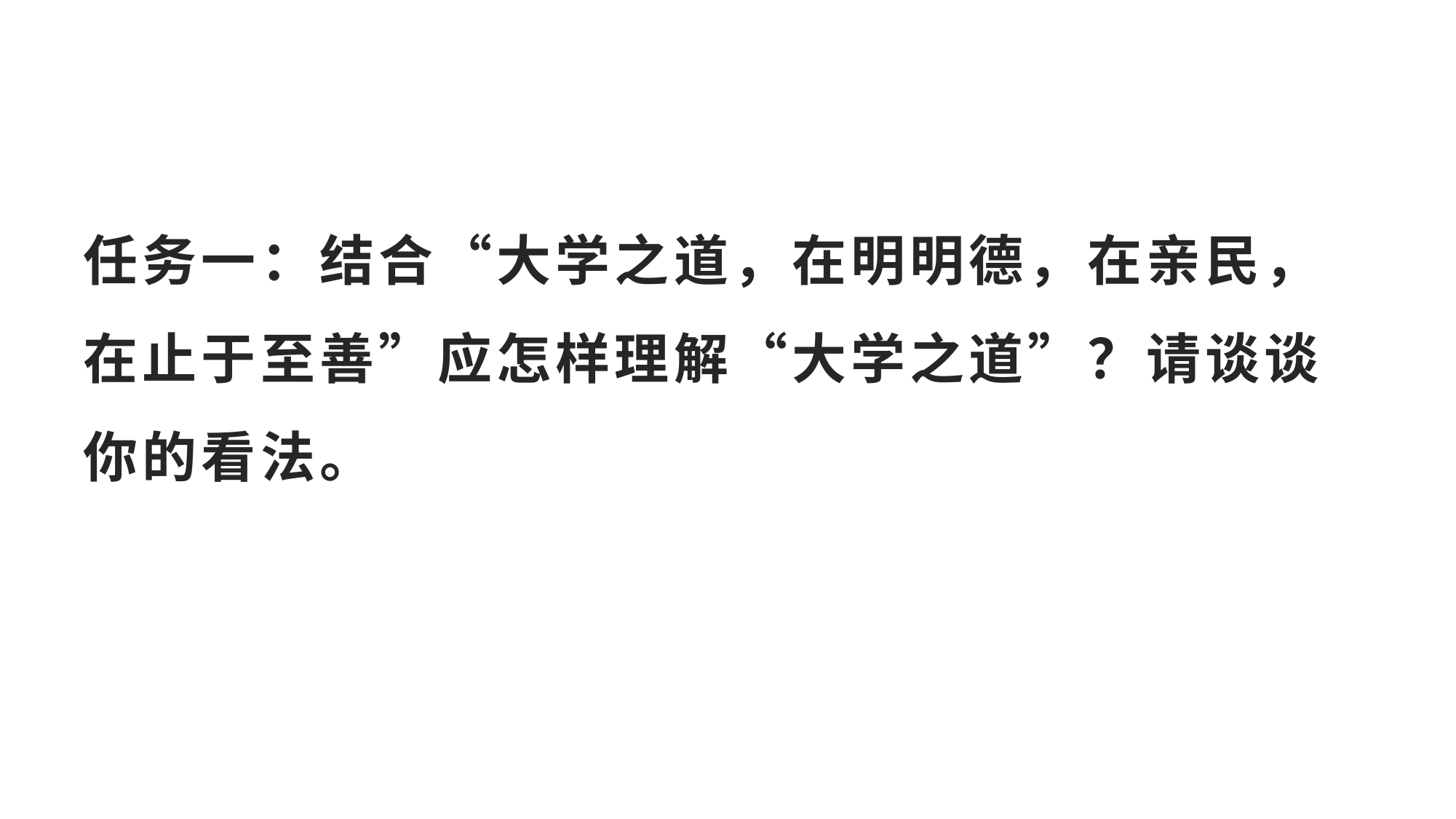

# 任务一：结合“大学之道，在明明德，在亲民，在止于至善”应怎样理解“大学之道”？请谈谈你的看法。